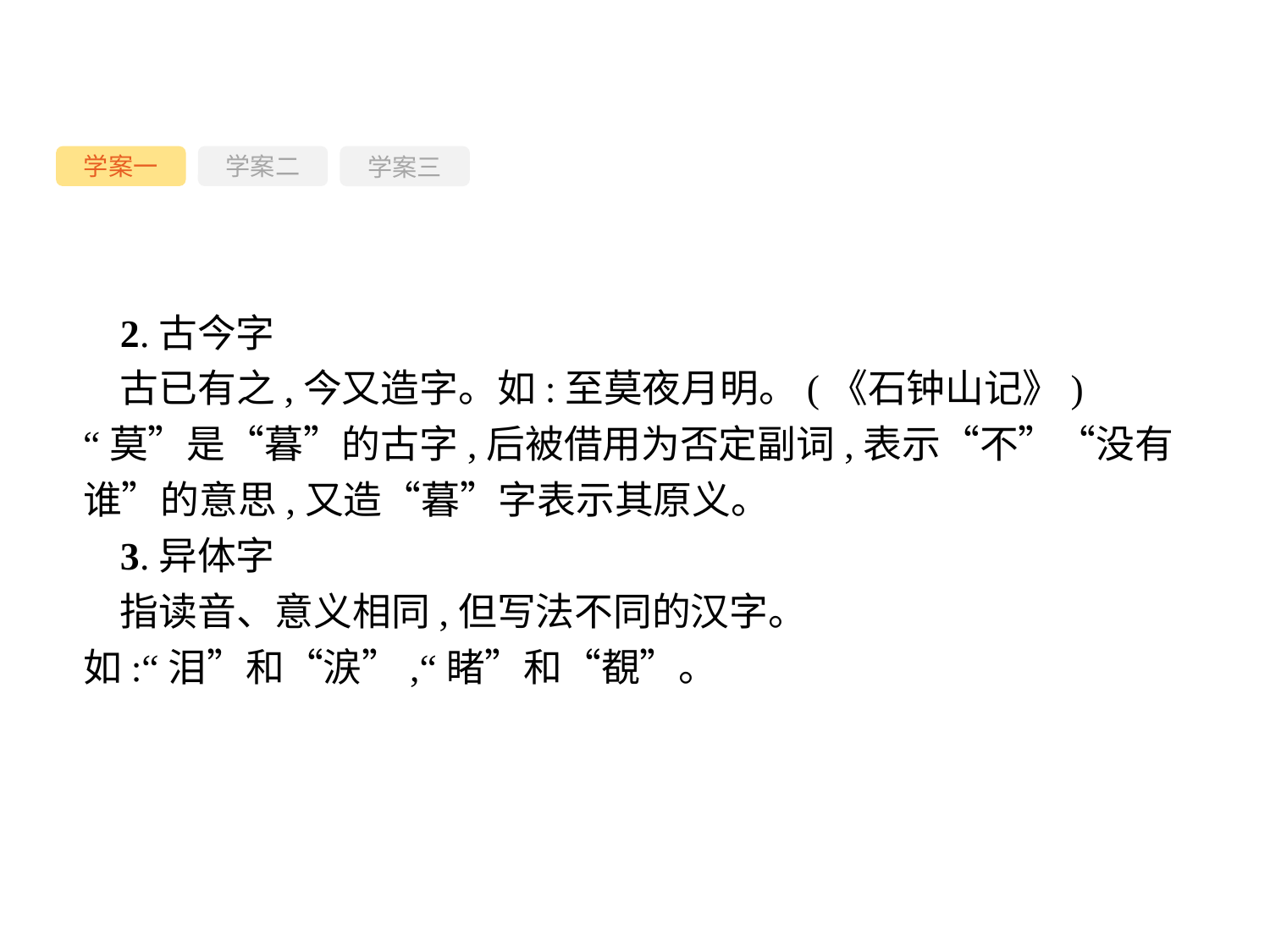

学案一
学案三
学案二
2.古今字
古已有之,今又造字。如:至莫夜月明。(《石钟山记》)“莫”是“暮”的古字,后被借用为否定副词,表示“不”“没有谁”的意思,又造“暮”字表示其原义。
3.异体字
指读音、意义相同,但写法不同的汉字。如:“泪”和“涙”,“睹”和“覩”。
-54-